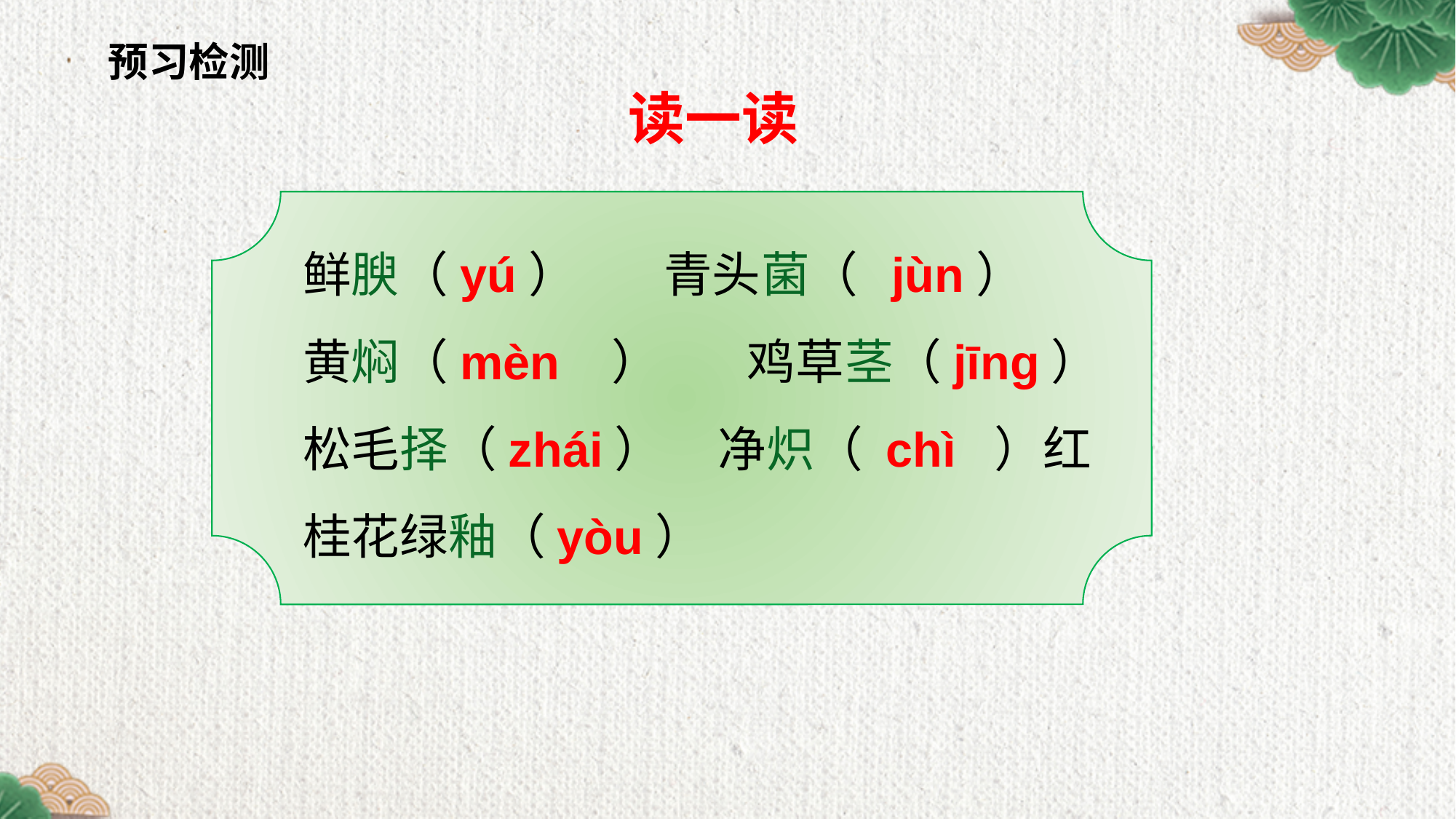

预习检测
读一读

鲜腴（yú）        青头菌（  jùn）
黄焖（mèn   ）        鸡草茎（jīng）
松毛择（zhái）     净炽（ chì  ）红
桂花绿釉（yòu）